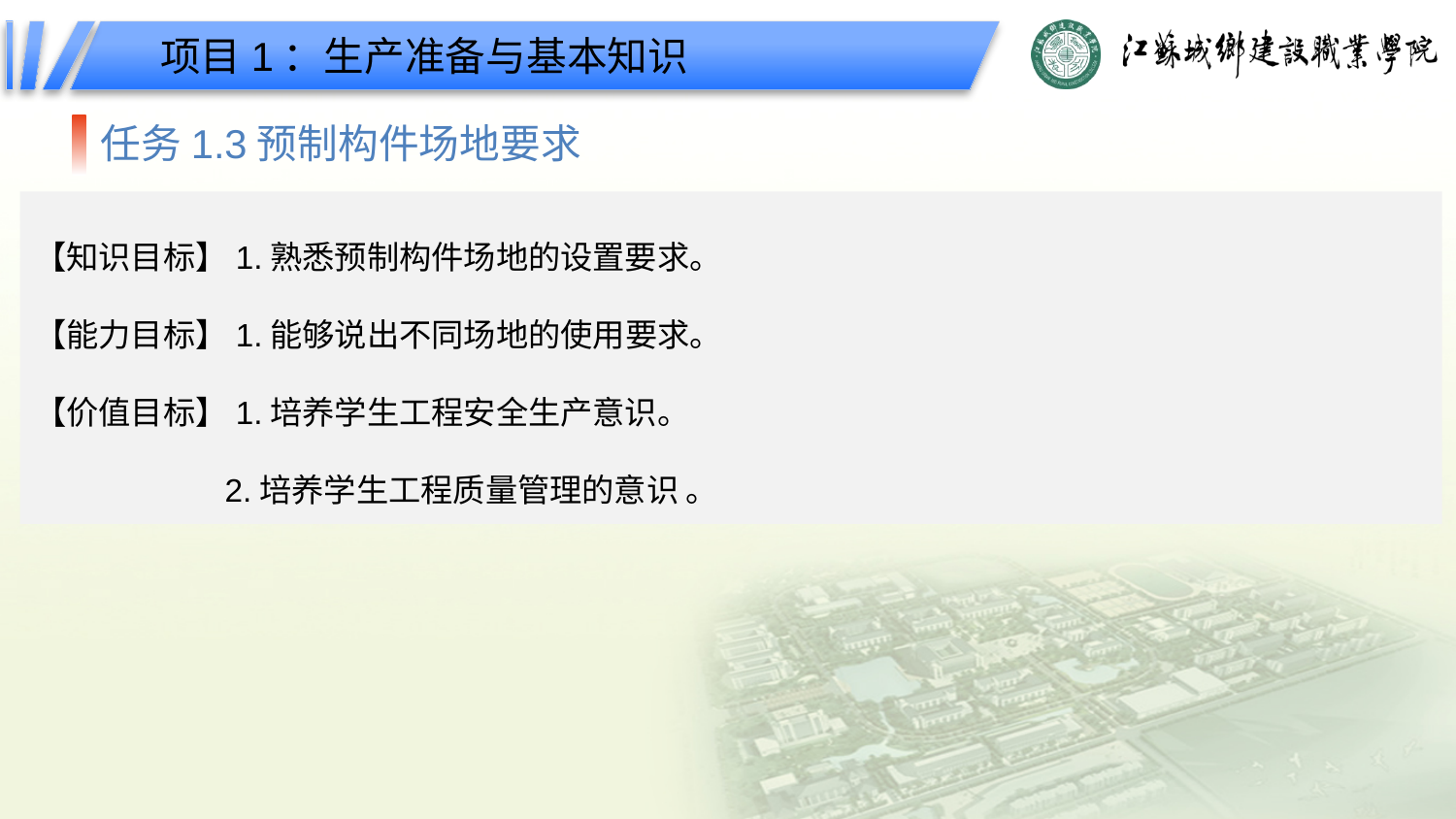

项目1：生产准备与基本知识
任务1.3预制构件场地要求

【知识目标】1.熟悉预制构件场地的设置要求。
【能力目标】1.能够说出不同场地的使用要求。
【价值目标】1.培养学生工程安全生产意识。
     2.培养学生工程质量管理的意识 。